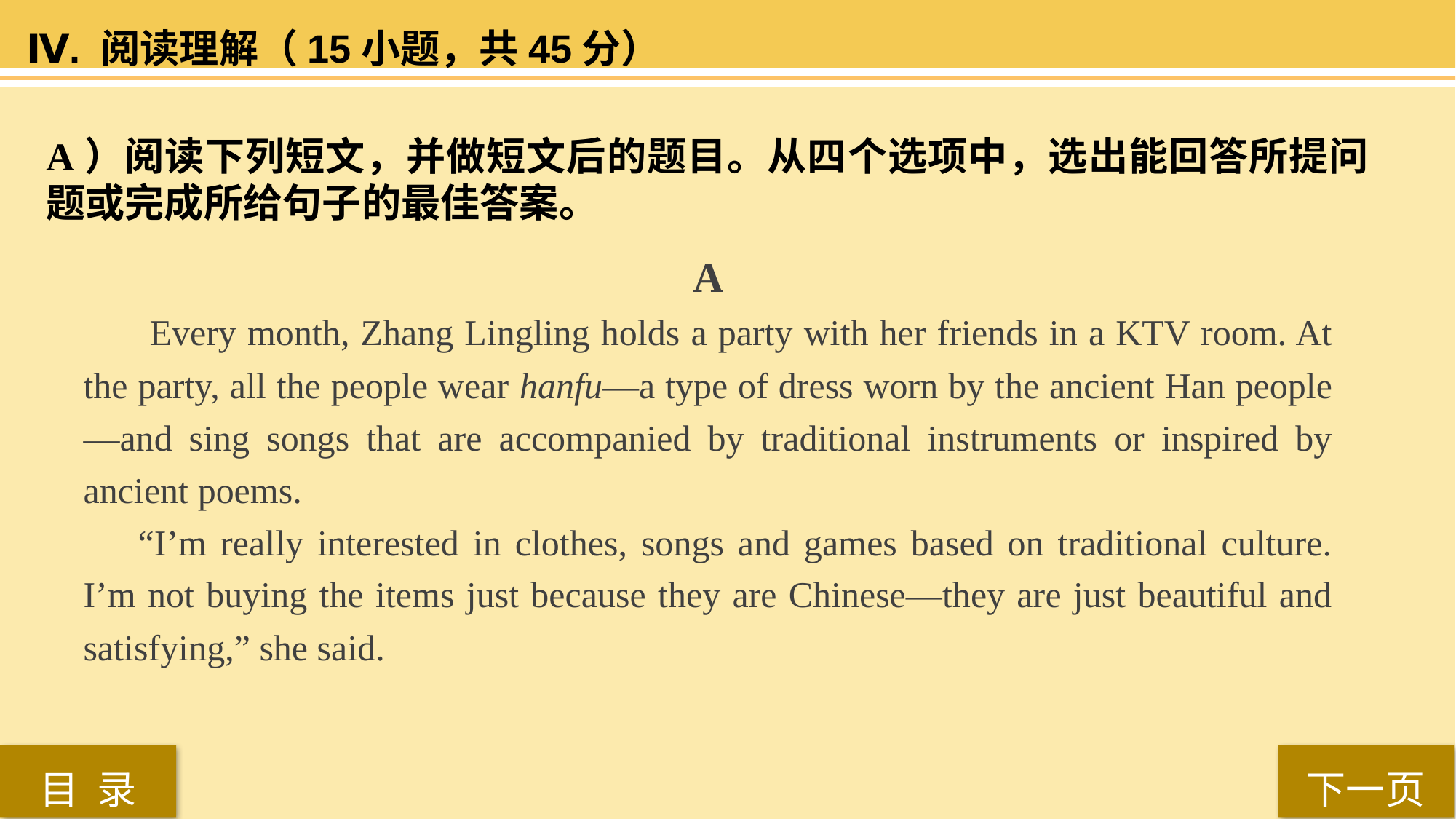

Ⅳ. 阅读理解（15小题，共45分）
A）阅读下列短文，并做短文后的题目。从四个选项中，选出能回答所提问题或完成所给句子的最佳答案。
                                                                   A
      Every month, Zhang Lingling holds a party with her friends in a KTV room. At the party, all the people wear hanfu—a type of dress worn by the ancient Han people—and sing songs that are accompanied by traditional instruments or inspired by ancient poems.
“I’m really interested in clothes, songs and games based on traditional culture. I’m not buying the items just because they are Chinese—they are just beautiful and satisfying,” she said.